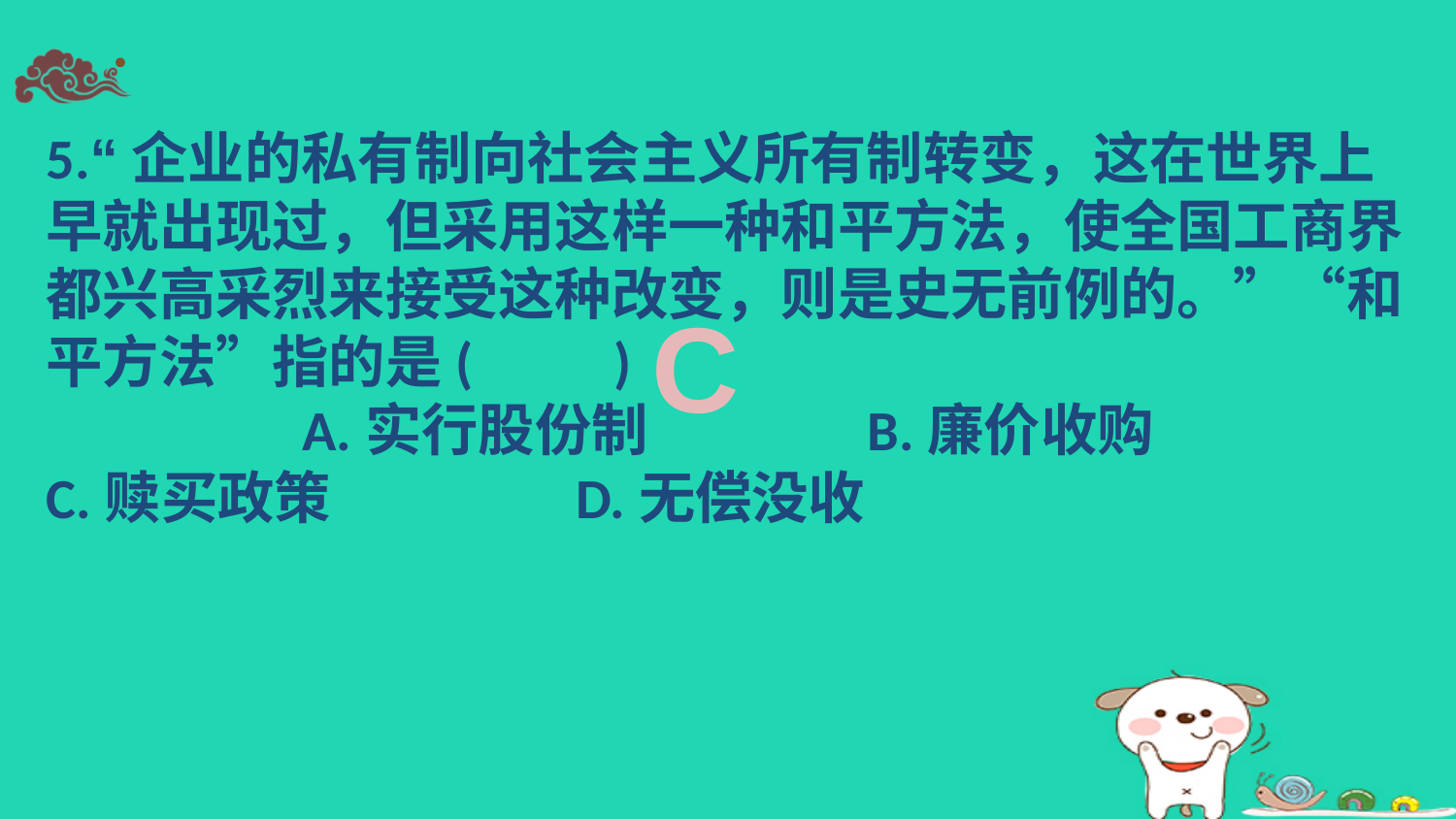

5.“企业的私有制向社会主义所有制转变，这在世界上早就出现过，但采用这样一种和平方法，使全国工商界都兴高采烈来接受这种改变，则是史无前例的。”“和平方法”指的是(　　)
A.实行股份制                B.廉价收购
C.赎买政策                  D.无偿没收

C